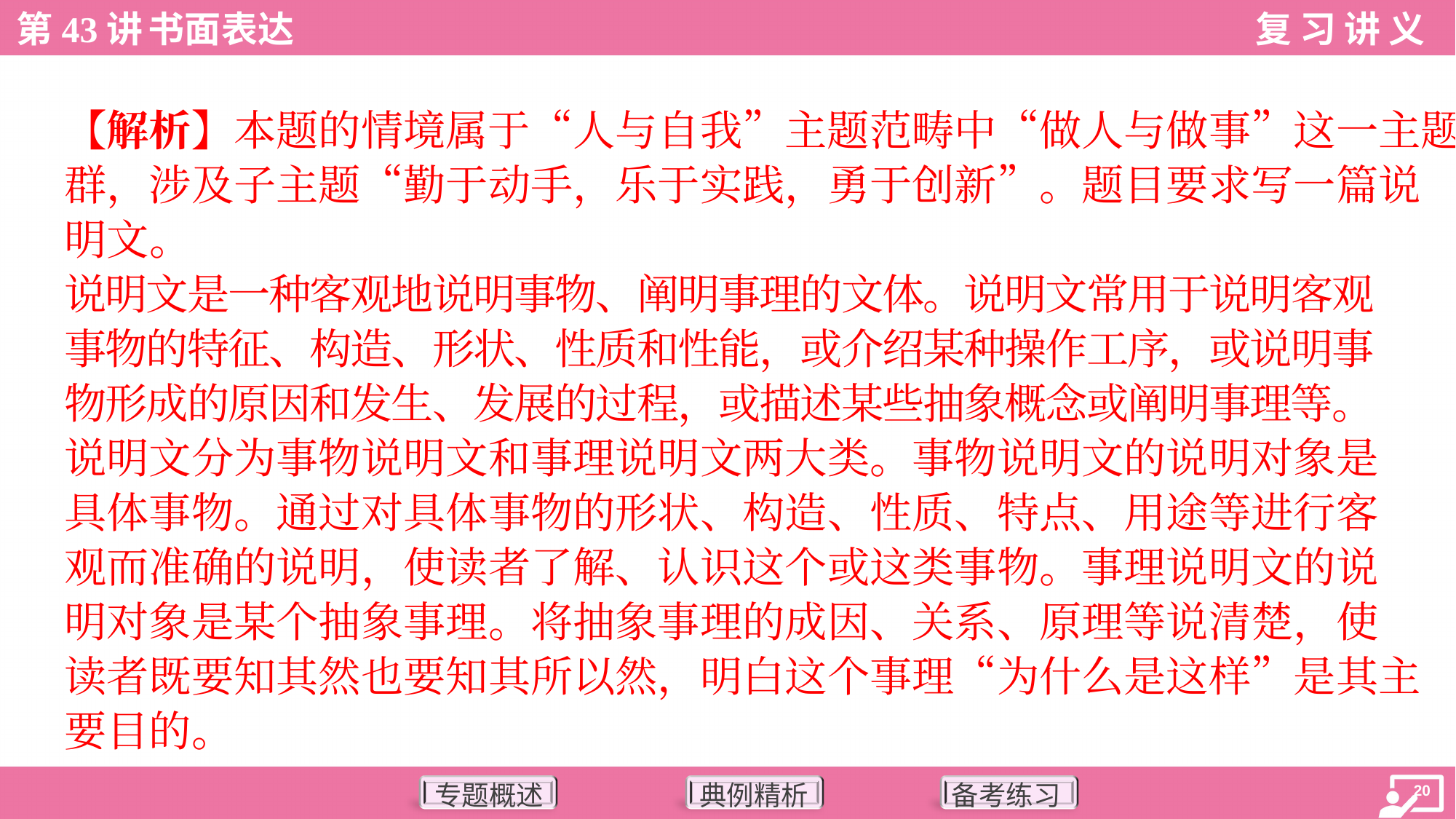

【解析】本题的情境属于“人与自我”主题范畴中“做人与做事”这一主题
群，涉及子主题“勤于动手，乐于实践，勇于创新”。题目要求写一篇说
明文。
说明文是一种客观地说明事物、阐明事理的文体。说明文常用于说明客观
事物的特征、构造、形状、性质和性能，或介绍某种操作工序，或说明事
物形成的原因和发生、发展的过程，或描述某些抽象概念或阐明事理等。
说明文分为事物说明文和事理说明文两大类。事物说明文的说明对象是
具体事物。通过对具体事物的形状、构造、性质、特点、用途等进行客
观而准确的说明，使读者了解、认识这个或这类事物。事理说明文的说
明对象是某个抽象事理。将抽象事理的成因、关系、原理等说清楚，使
读者既要知其然也要知其所以然，明白这个事理“为什么是这样”是其主
要目的。